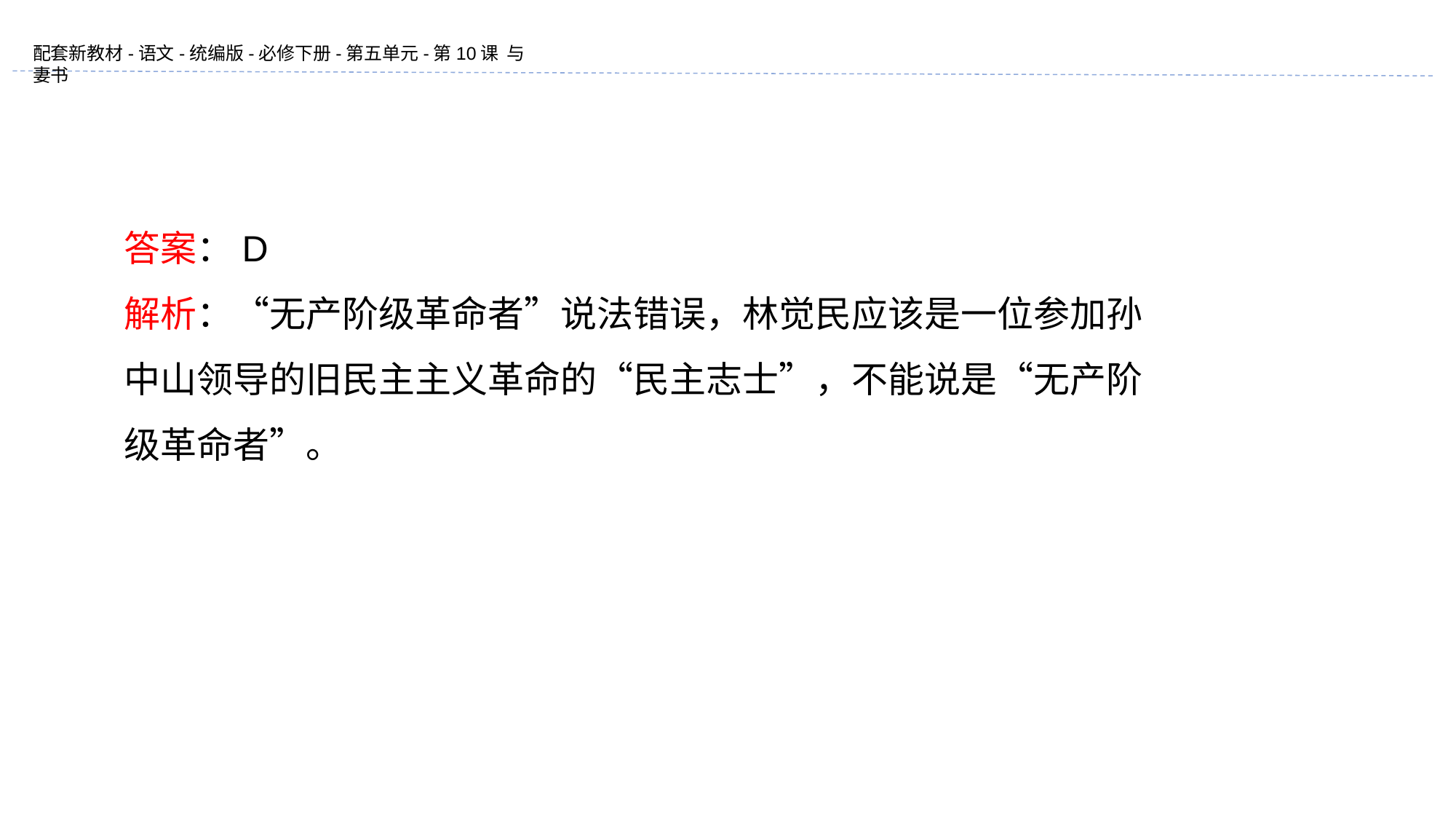

答案：D
解析：“无产阶级革命者”说法错误，林觉民应该是一位参加孙中山领导的旧民主主义革命的“民主志士”，不能说是“无产阶级革命者”。